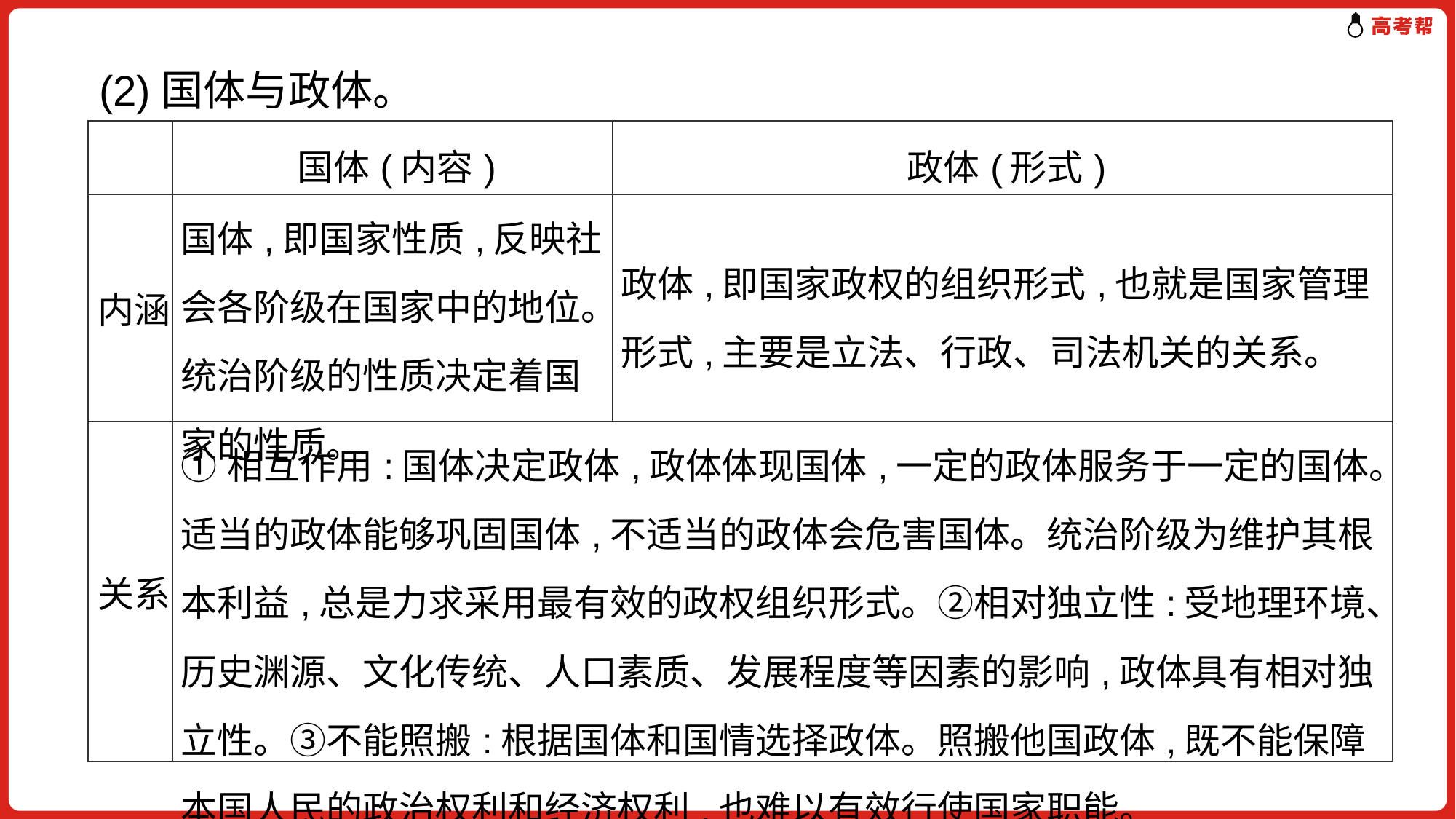

(2)国体与政体。
|  | 国体(内容) | 政体(形式) |
| --- | --- | --- |
| 内涵 | 国体,即国家性质,反映社会各阶级在国家中的地位。统治阶级的性质决定着国家的性质。 | 政体,即国家政权的组织形式,也就是国家管理形式,主要是立法、行政、司法机关的关系。 |
| 关系 | ①相互作用:国体决定政体,政体体现国体,一定的政体服务于一定的国体。适当的政体能够巩固国体,不适当的政体会危害国体。统治阶级为维护其根本利益,总是力求采用最有效的政权组织形式。②相对独立性:受地理环境、历史渊源、文化传统、人口素质、发展程度等因素的影响,政体具有相对独立性。③不能照搬:根据国体和国情选择政体。照搬他国政体,既不能保障本国人民的政治权利和经济权利,也难以有效行使国家职能。 |  |